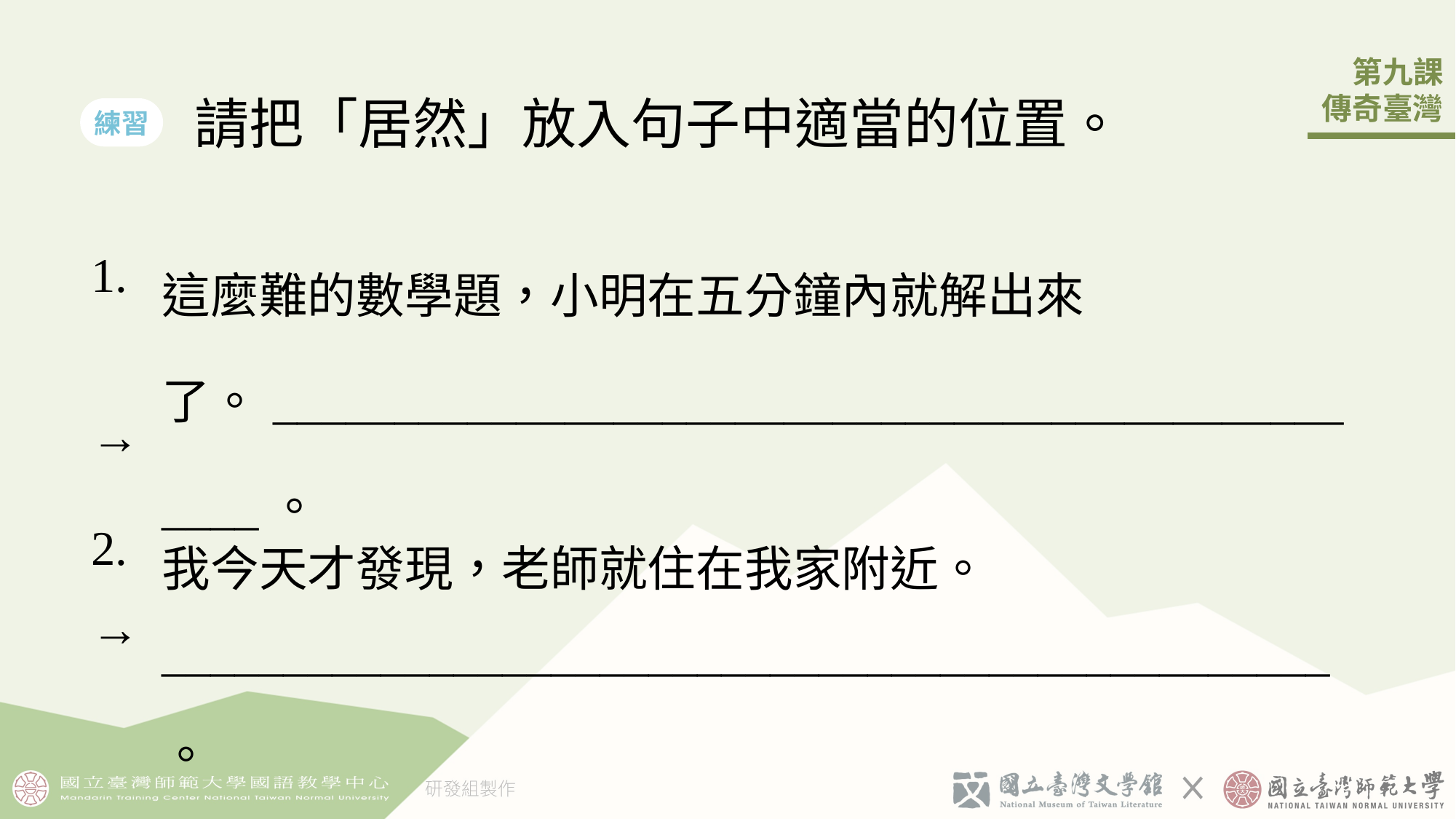

請把「居然」放入句子中適當的位置。
練習
| 1. → | 這麼難的數學題，小明在五分鐘內就解出來了。\_\_\_\_\_\_\_\_\_\_\_\_\_\_\_\_\_\_\_\_\_\_\_\_\_\_\_\_\_\_\_\_\_\_\_\_\_\_\_\_\_\_\_\_\_\_\_\_。 |
| --- | --- |
| 2. → | 我今天才發現，老師就住在我家附近。 \_\_\_\_\_\_\_\_\_\_\_\_\_\_\_\_\_\_\_\_\_\_\_\_\_\_\_\_\_\_\_\_\_\_\_\_\_\_\_\_\_\_\_\_\_\_\_\_。 |